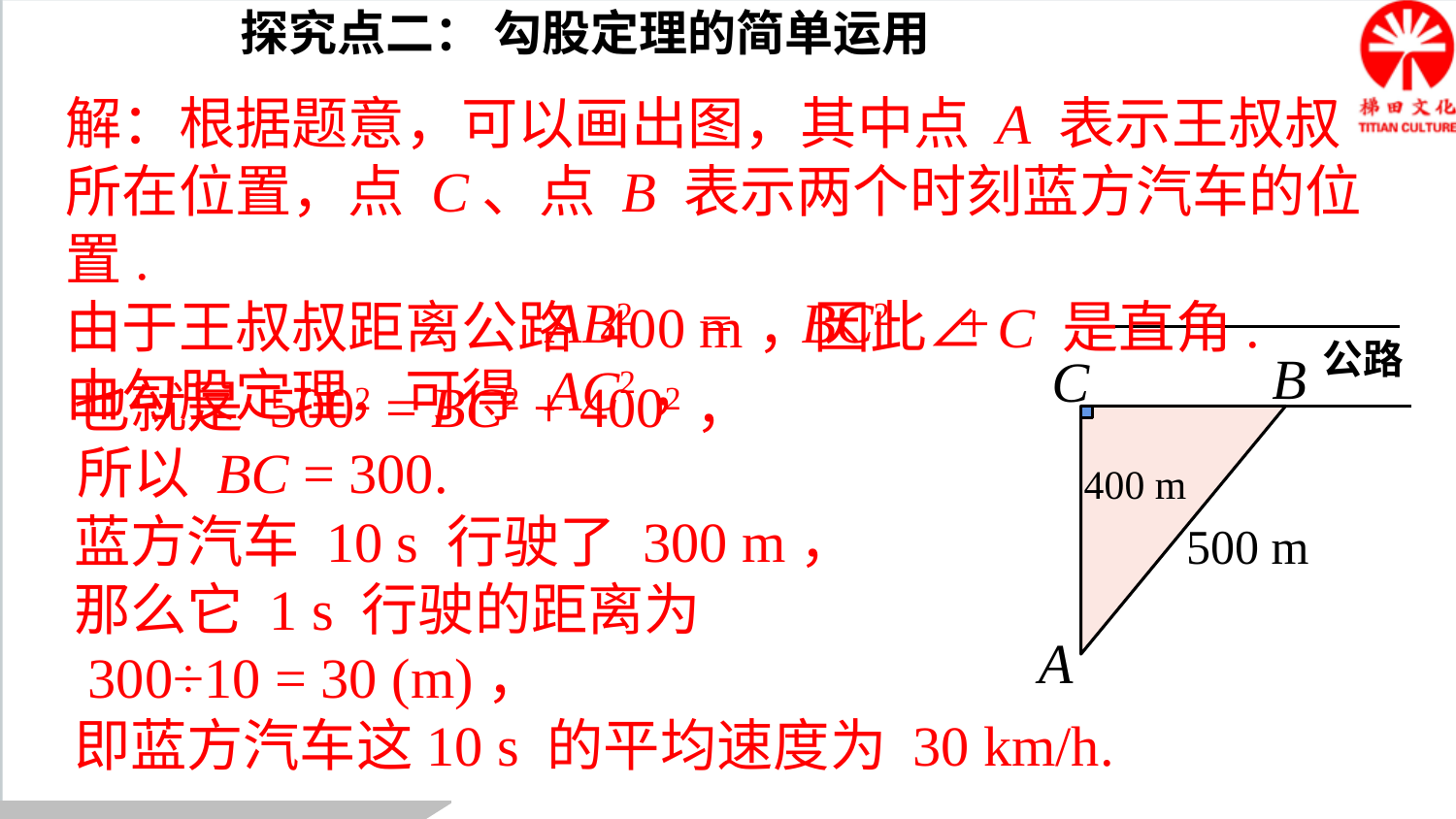

探究点二： 勾股定理的简单运用
解：根据题意，可以画出图，其中点 A 表示王叔叔所在位置，点 C、点 B 表示两个时刻蓝方汽车的位置.
由于王叔叔距离公路 400 m，因此∠C 是直角.
由勾股定理，可得
AB2 = BC2 + AC2，
公路
B
C

400 m
500 m
A
也就是 5002 = BC2 + 4002，
所以 BC = 300.
蓝方汽车 10 s 行驶了 300 m，
那么它 1 s 行驶的距离为
 300÷10 = 30 (m)，
即蓝方汽车这10 s 的平均速度为 30 km/h.